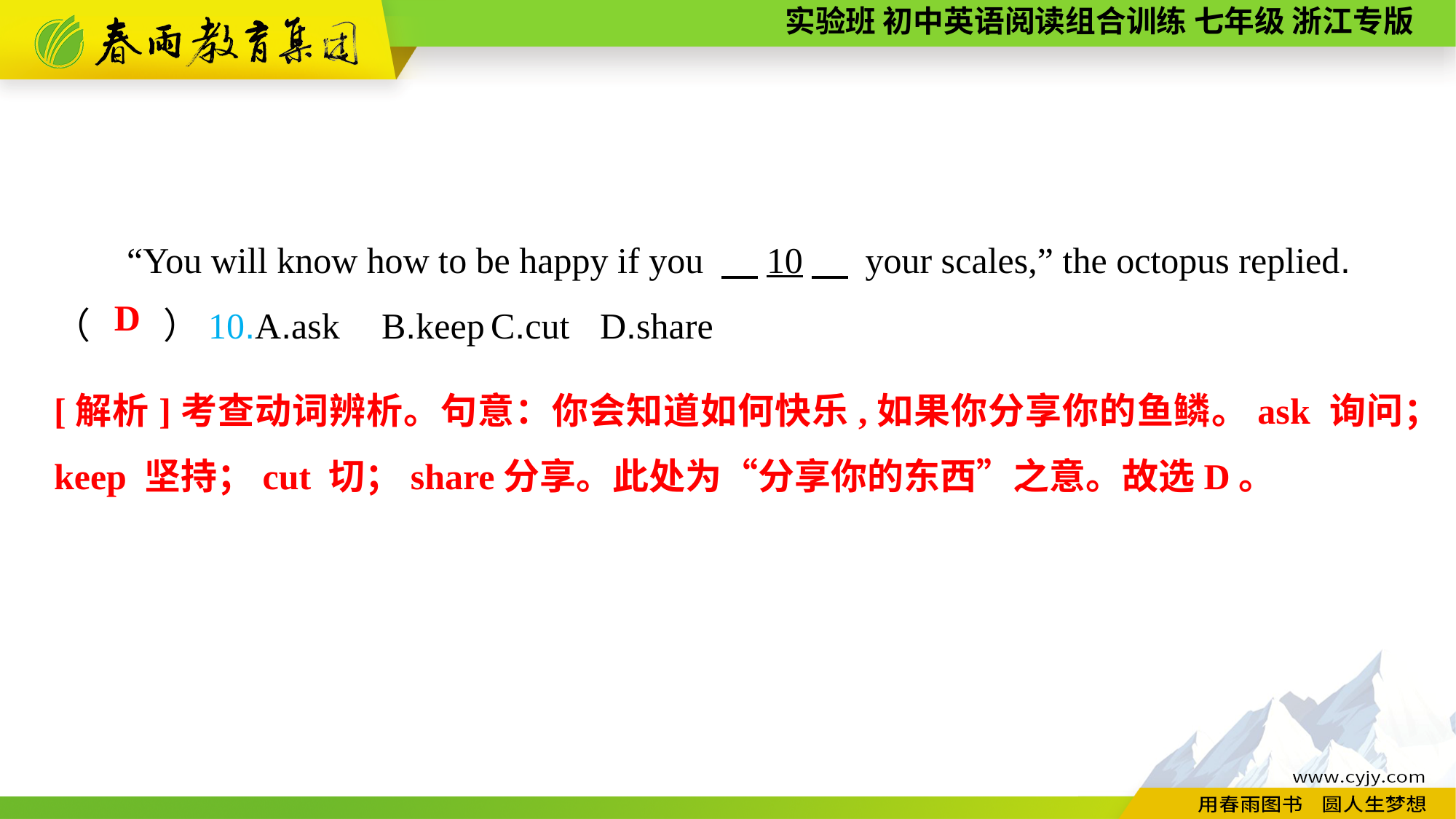

“You will know how to be happy if you 　10　 your scales,” the octopus replied.
（　　）10.A.ask	B.keep	C.cut	D.share
D
[解析]考查动词辨析。句意：你会知道如何快乐,如果你分享你的鱼鳞。ask 询问；keep 坚持；cut 切；share分享。此处为“分享你的东西”之意。故选D。